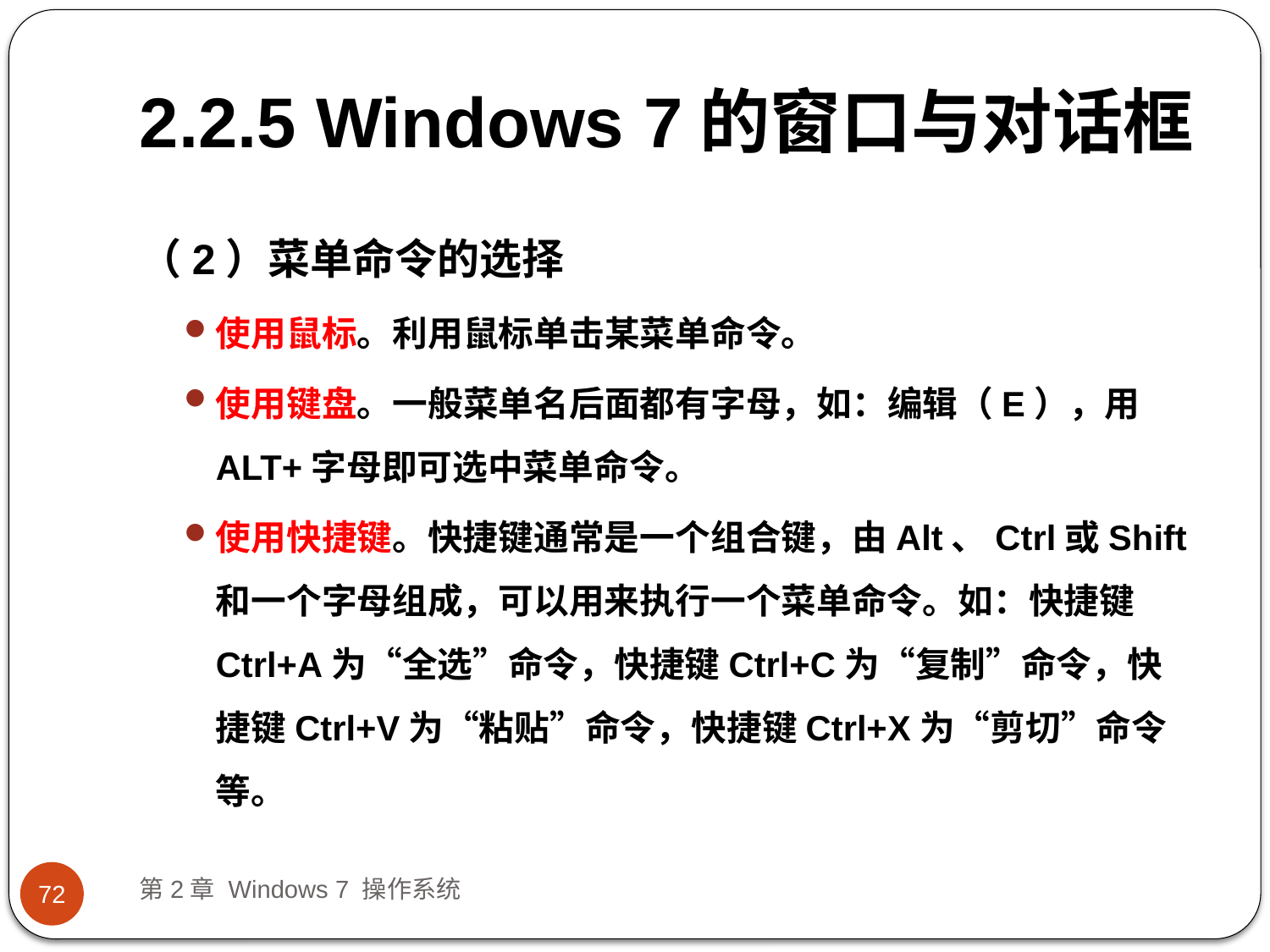

# 2.2.5 Windows 7的窗口与对话框
（2）菜单命令的选择
使用鼠标。利用鼠标单击某菜单命令。
使用键盘。一般菜单名后面都有字母，如：编辑（E），用ALT+字母即可选中菜单命令。
使用快捷键。快捷键通常是一个组合键，由Alt、Ctrl或Shift和一个字母组成，可以用来执行一个菜单命令。如：快捷键Ctrl+A为“全选”命令，快捷键Ctrl+C为“复制”命令，快捷键Ctrl+V为“粘贴”命令，快捷键Ctrl+X为“剪切”命令等。

第2章 Windows 7 操作系统
72